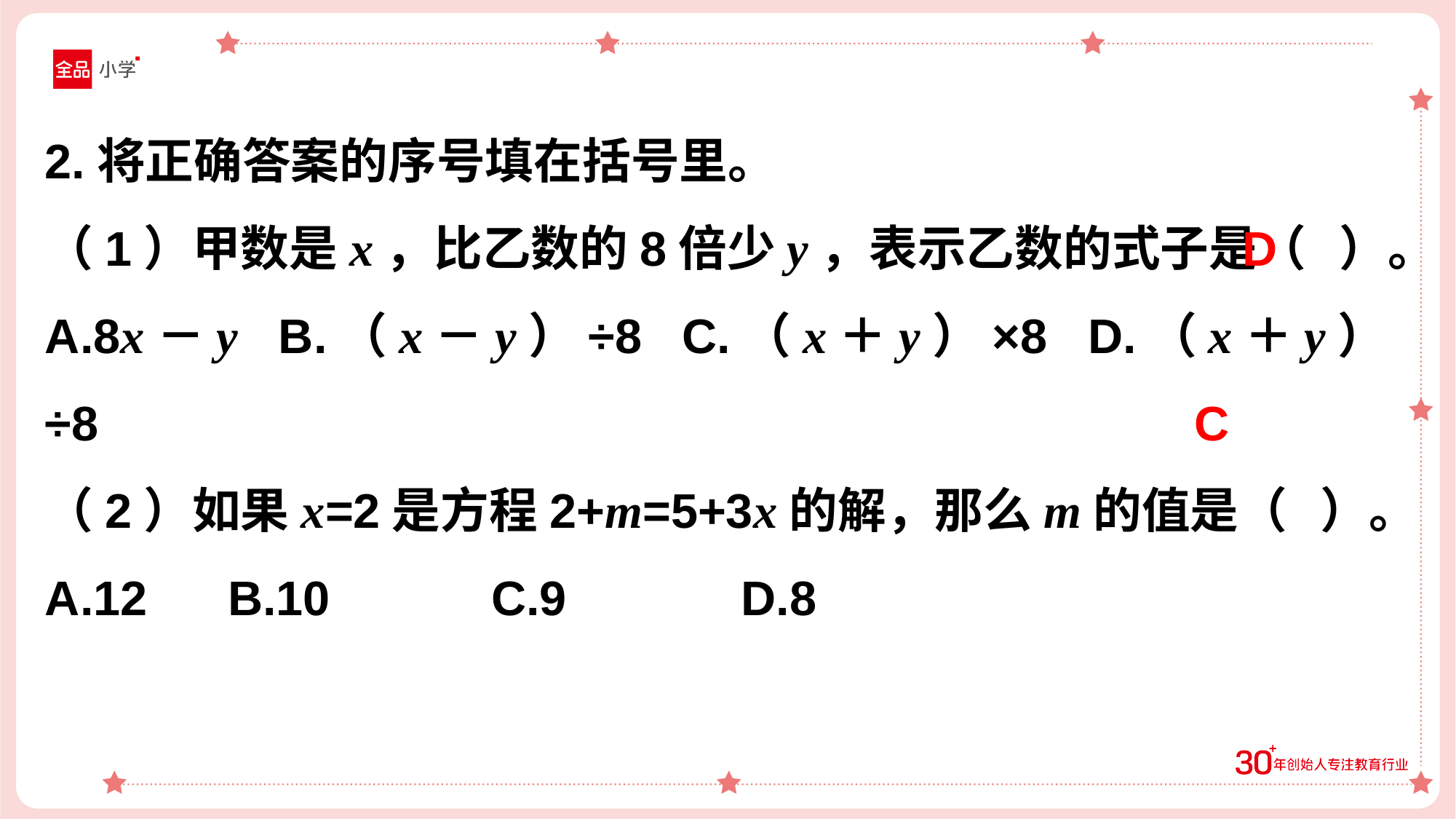

2.将正确答案的序号填在括号里。
（1）甲数是x，比乙数的8倍少y，表示乙数的式子是（   ）。
A.8x－y   B.（x－y）÷8   C.（x＋y）×8   D.（x＋y）÷8
（2）如果x=2是方程2+m=5+3x的解，那么m的值是（   ）。
A.12      B.10            C.9             D.8
D
C